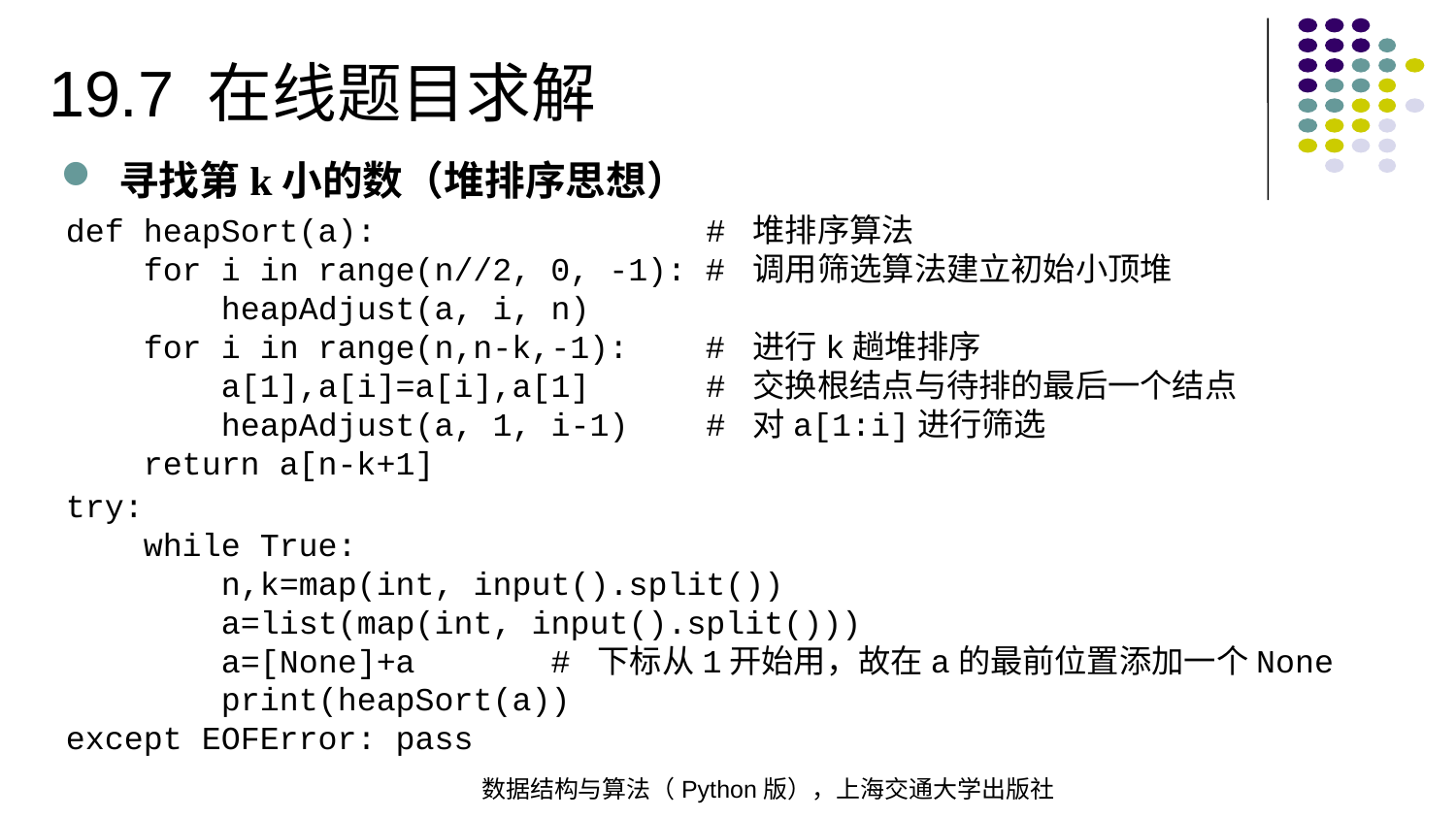

19.7 在线题目求解
寻找第k小的数（堆排序思想）
def heapSort(a):                 # 堆排序算法
    for i in range(n//2, 0, -1): # 调用筛选算法建立初始小顶堆
        heapAdjust(a, i, n)
    for i in range(n,n-k,-1):    # 进行k趟堆排序
        a[1],a[i]=a[i],a[1]      # 交换根结点与待排的最后一个结点
        heapAdjust(a, 1, i-1)    # 对a[1:i]进行筛选
    return a[n-k+1]
try:
    while True:
        n,k=map(int, input().split())
        a=list(map(int, input().split()))
        a=[None]+a       # 下标从1开始用，故在a的最前位置添加一个None
        print(heapSort(a))
except EOFError: pass